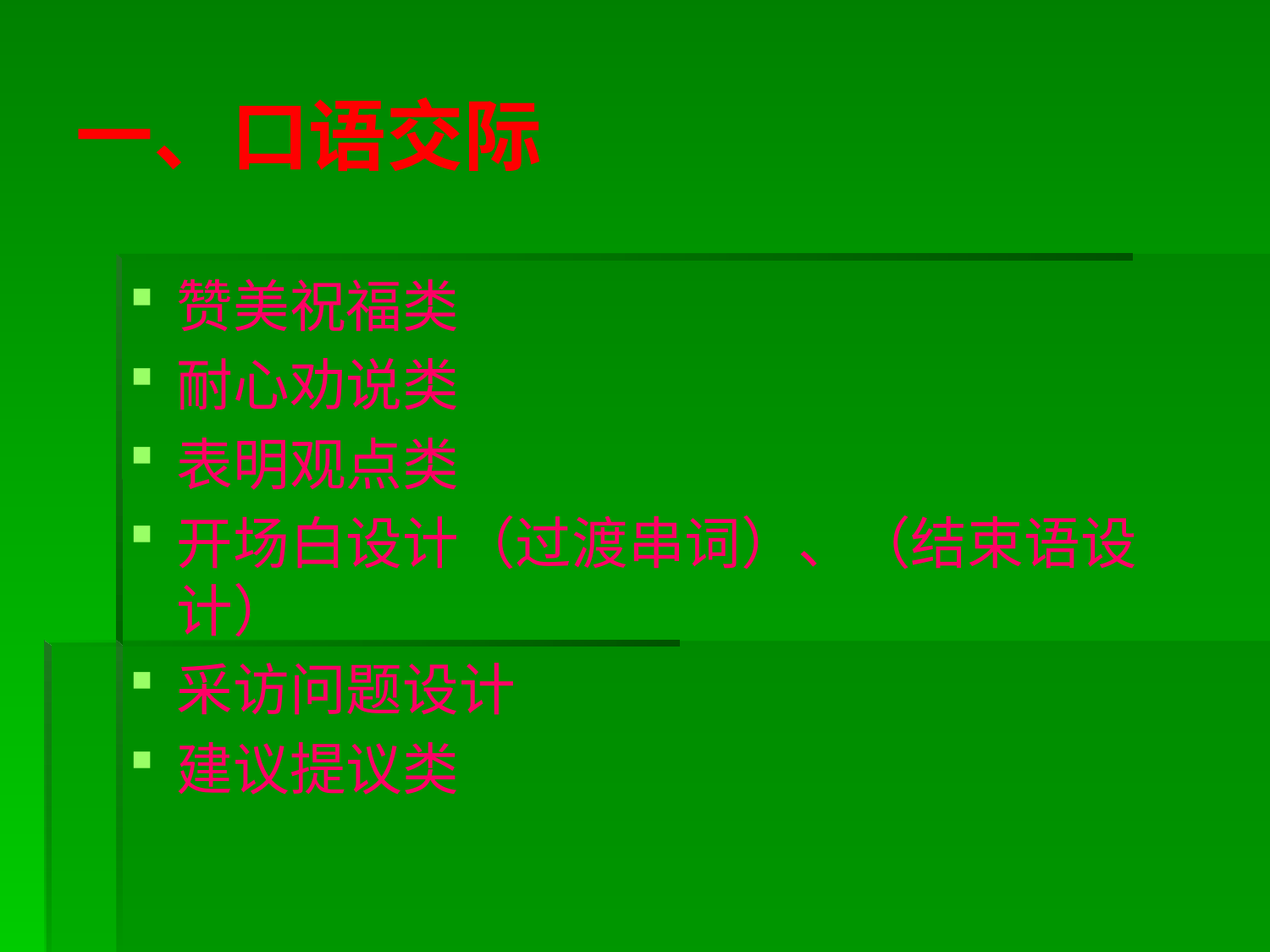

# 一、口语交际
赞美祝福类
耐心劝说类
表明观点类
开场白设计（过渡串词）、（结束语设计）
采访问题设计
建议提议类